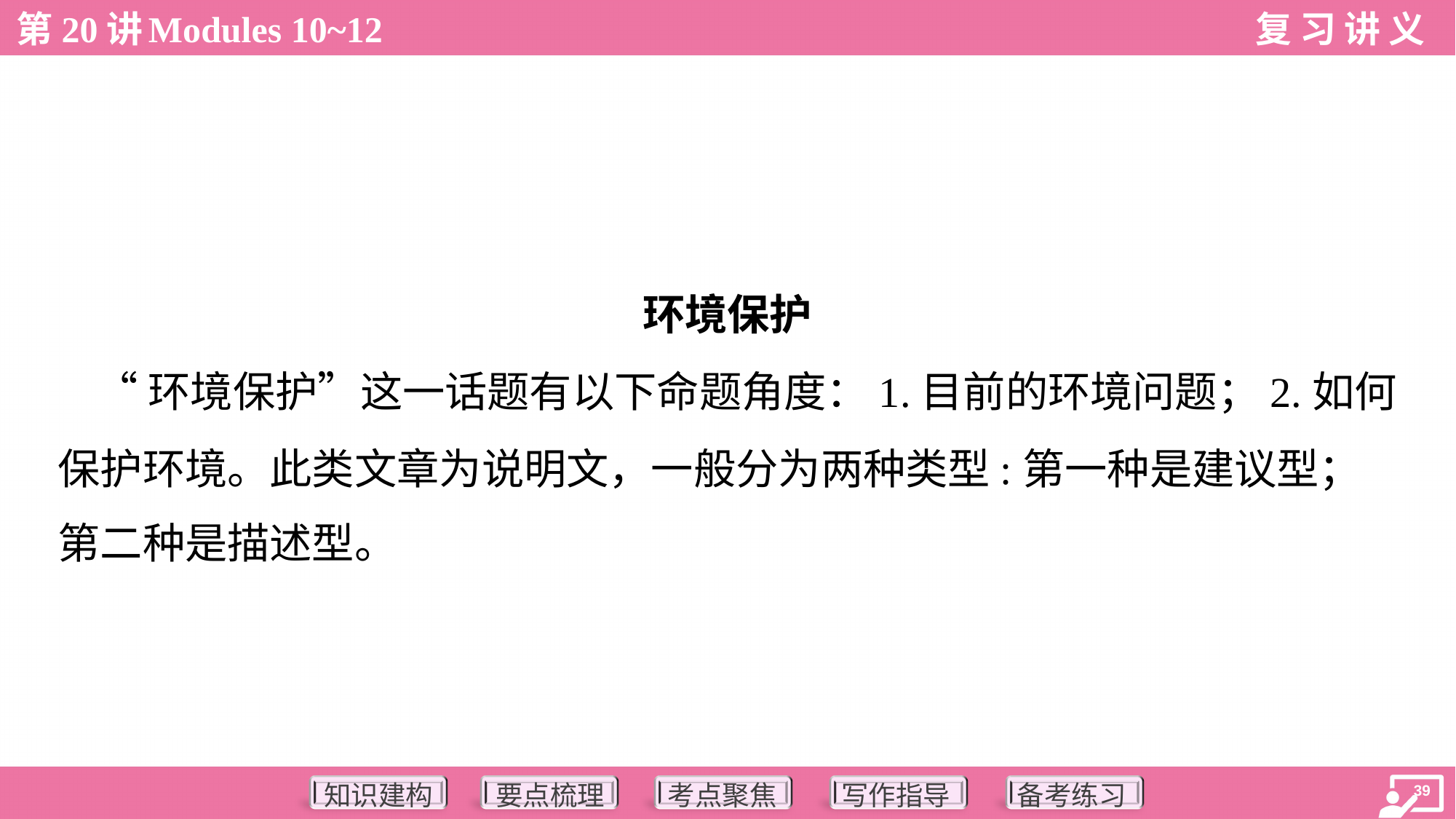

环境保护
    “环境保护”这一话题有以下命题角度：1.目前的环境问题；2.如何
保护环境。此类文章为说明文，一般分为两种类型:第一种是建议型；
第二种是描述型。